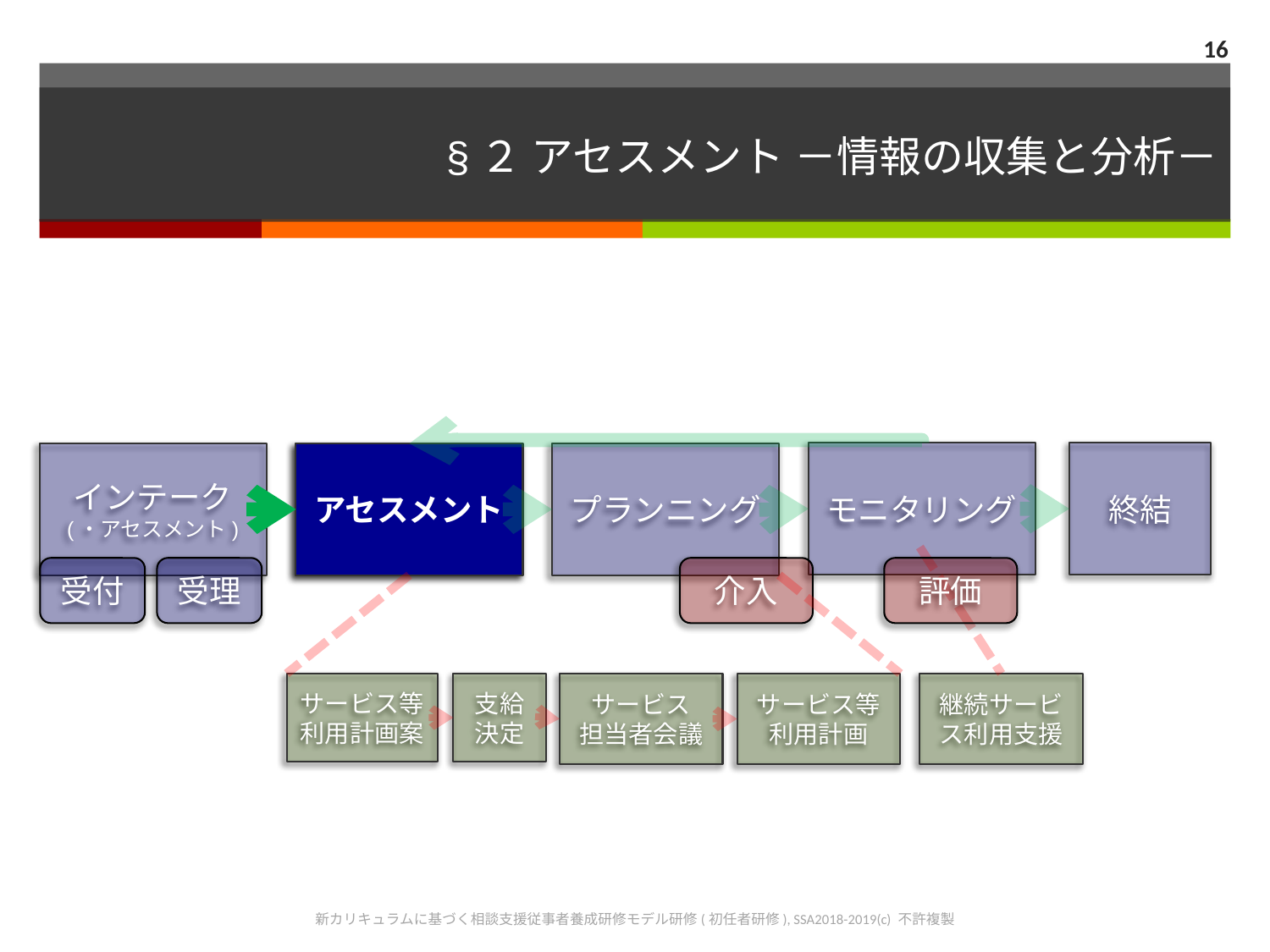

16
# §２ アセスメント －情報の収集と分析－
モニタリング
終結
インテーク
(・アセスメント)
アセスメント
プランニング
受付
受理
介入
評価
サービス等
利用計画案
支給
決定
サービス
担当者会議
サービス等
利用計画
継続サービス利用支援
新カリキュラムに基づく相談支援従事者養成研修モデル研修(初任者研修), SSA2018-2019(c) 不許複製